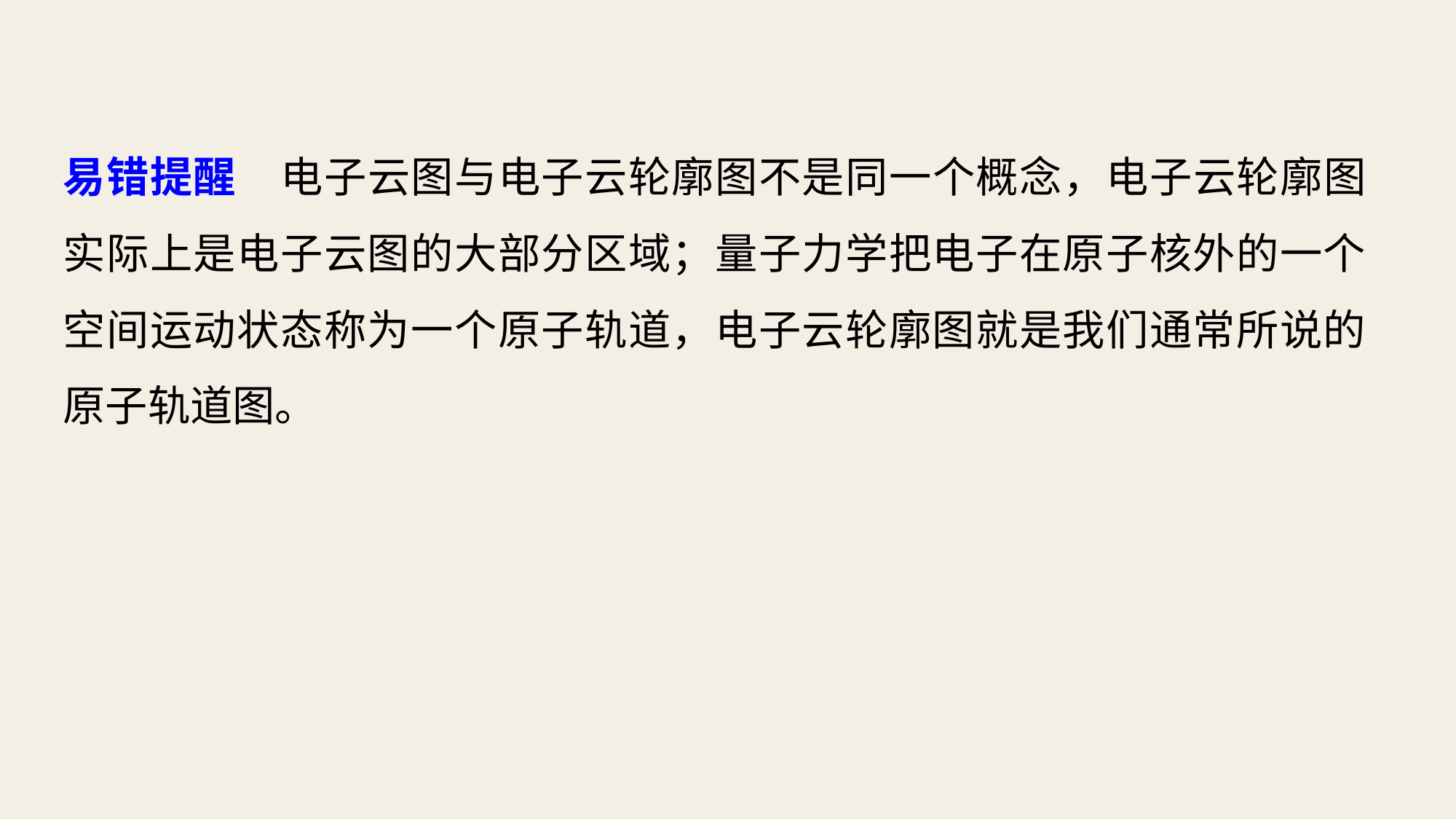

易错提醒　电子云图与电子云轮廓图不是同一个概念，电子云轮廓图实际上是电子云图的大部分区域；量子力学把电子在原子核外的一个空间运动状态称为一个原子轨道，电子云轮廓图就是我们通常所说的原子轨道图。